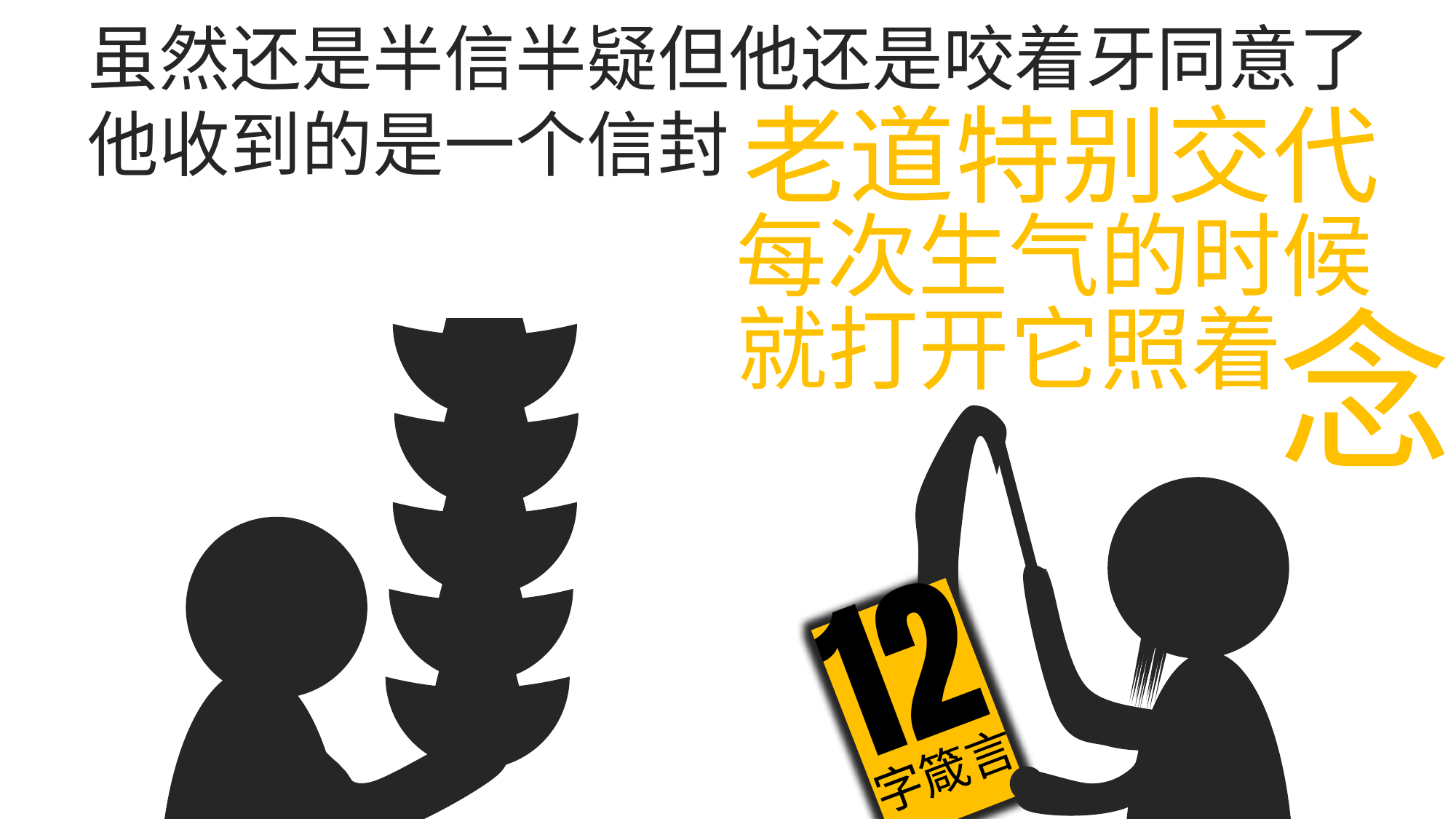

虽然还是半信半疑但他还是咬着牙同意了
他收到的是一个信封
老道特别交代
每次生气的时候
念
就打开它照着

12
字箴言